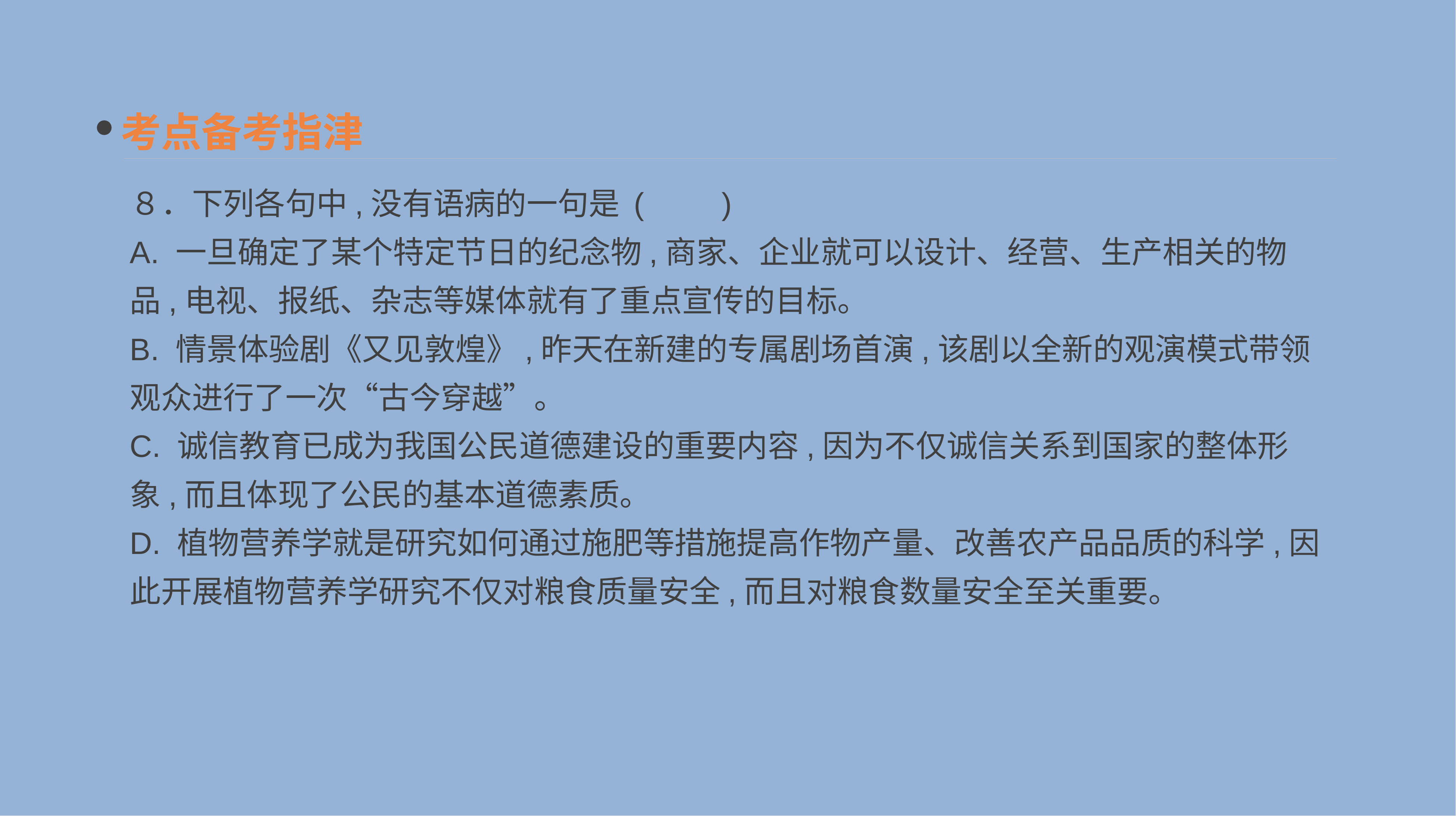

考点备考指津

８．下列各句中,没有语病的一句是 	(　　)
A. 一旦确定了某个特定节日的纪念物,商家、企业就可以设计、经营、生产相关的物品,电视、报纸、杂志等媒体就有了重点宣传的目标。
B. 情景体验剧《又见敦煌》,昨天在新建的专属剧场首演,该剧以全新的观演模式带领观众进行了一次“古今穿越”。
C. 诚信教育已成为我国公民道德建设的重要内容,因为不仅诚信关系到国家的整体形象,而且体现了公民的基本道德素质。
D. 植物营养学就是研究如何通过施肥等措施提高作物产量、改善农产品品质的科学,因此开展植物营养学研究不仅对粮食质量安全,而且对粮食数量安全至关重要。